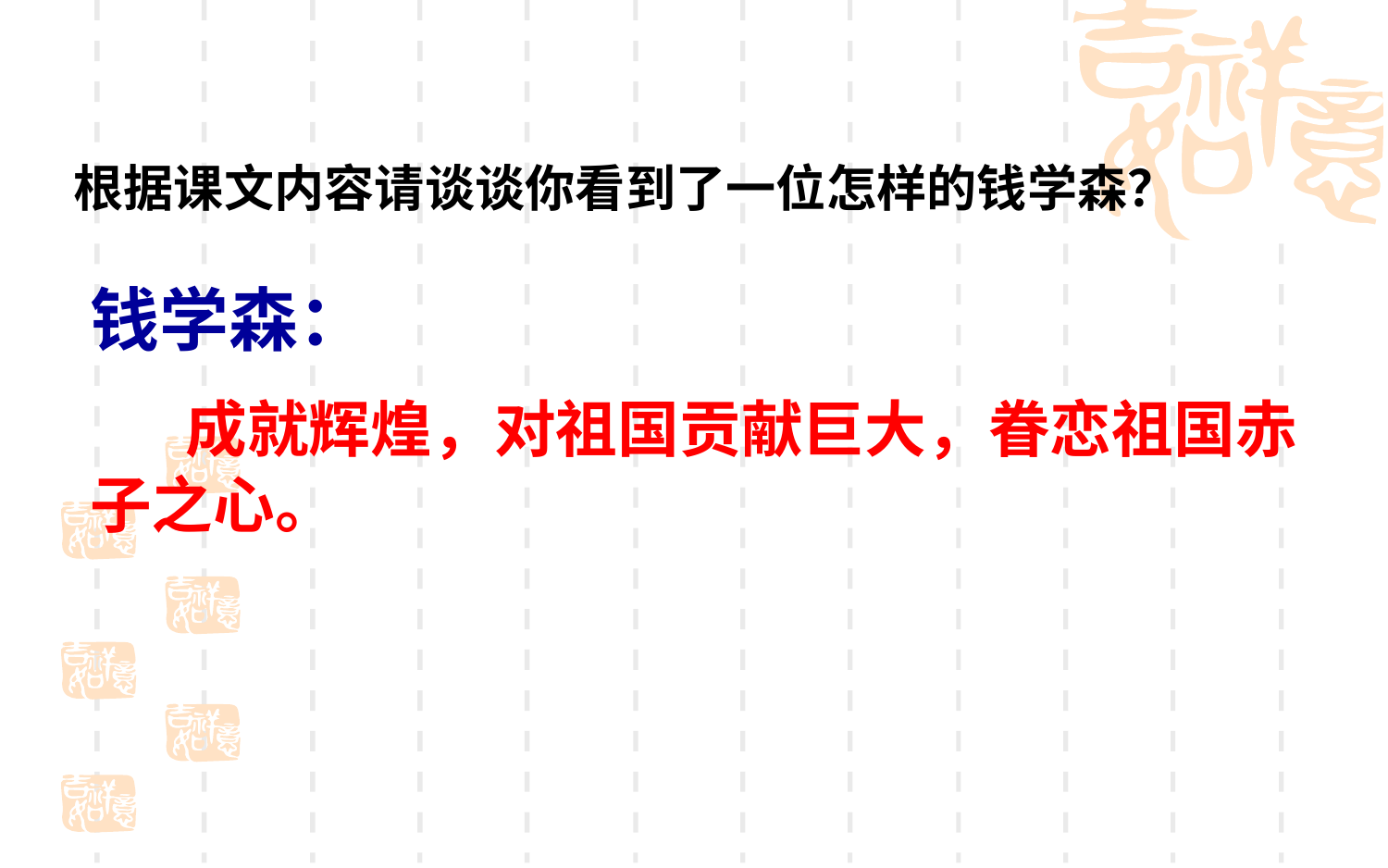

根据课文内容请谈谈你看到了一位怎样的钱学森？
钱学森：
     成就辉煌，对祖国贡献巨大，眷恋祖国赤子之心。